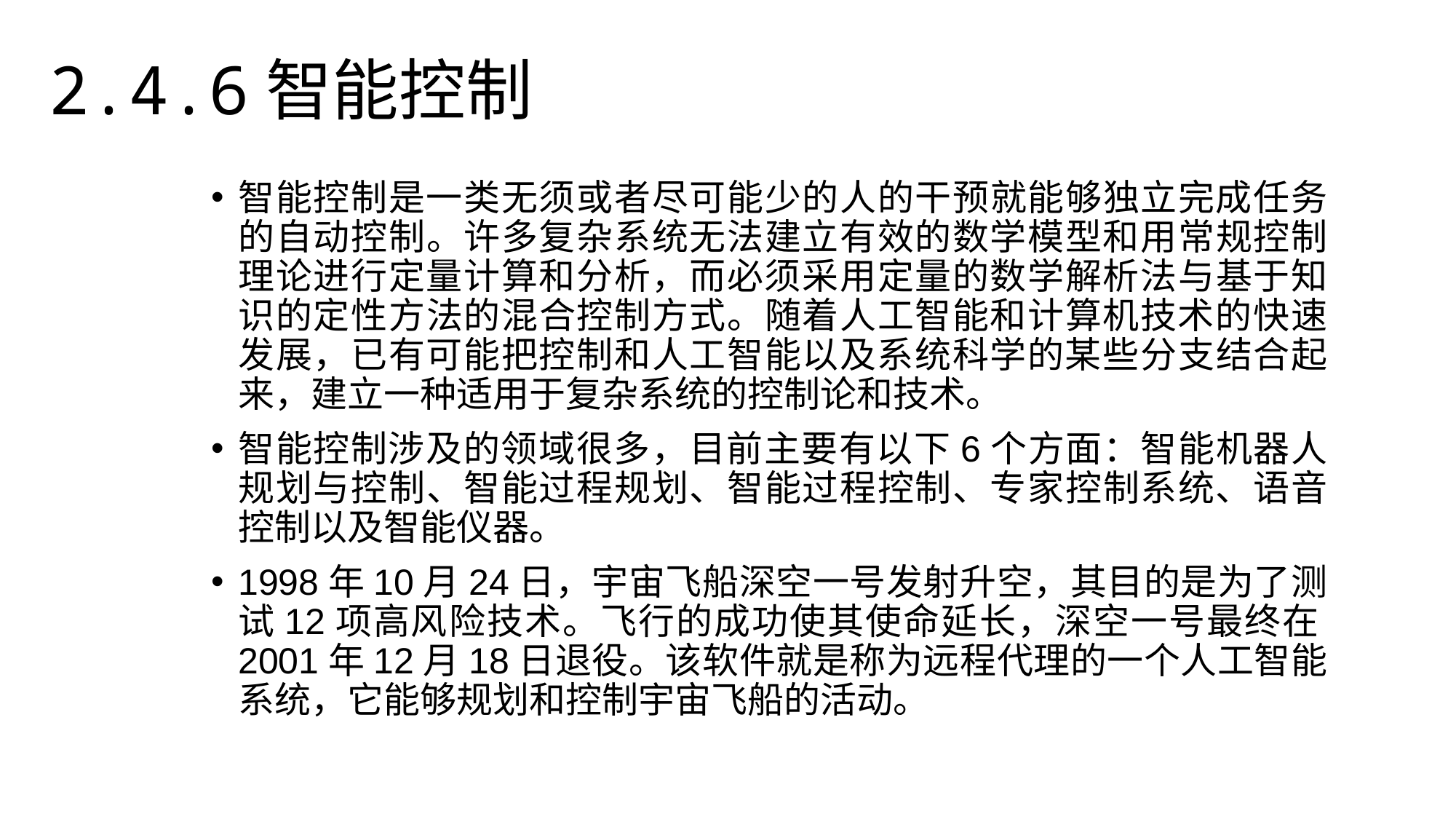

2.4.6智能控制
智能控制是一类无须或者尽可能少的人的干预就能够独立完成任务的自动控制。许多复杂系统无法建立有效的数学模型和用常规控制理论进行定量计算和分析，而必须采用定量的数学解析法与基于知识的定性方法的混合控制方式。随着人工智能和计算机技术的快速发展，已有可能把控制和人工智能以及系统科学的某些分支结合起来，建立一种适用于复杂系统的控制论和技术。
智能控制涉及的领域很多，目前主要有以下6个方面：智能机器人规划与控制、智能过程规划、智能过程控制、专家控制系统、语音控制以及智能仪器。
1998年10月24日，宇宙飞船深空一号发射升空，其目的是为了测试12项高风险技术。飞行的成功使其使命延长，深空一号最终在2001年12月18日退役。该软件就是称为远程代理的一个人工智能系统，它能够规划和控制宇宙飞船的活动。